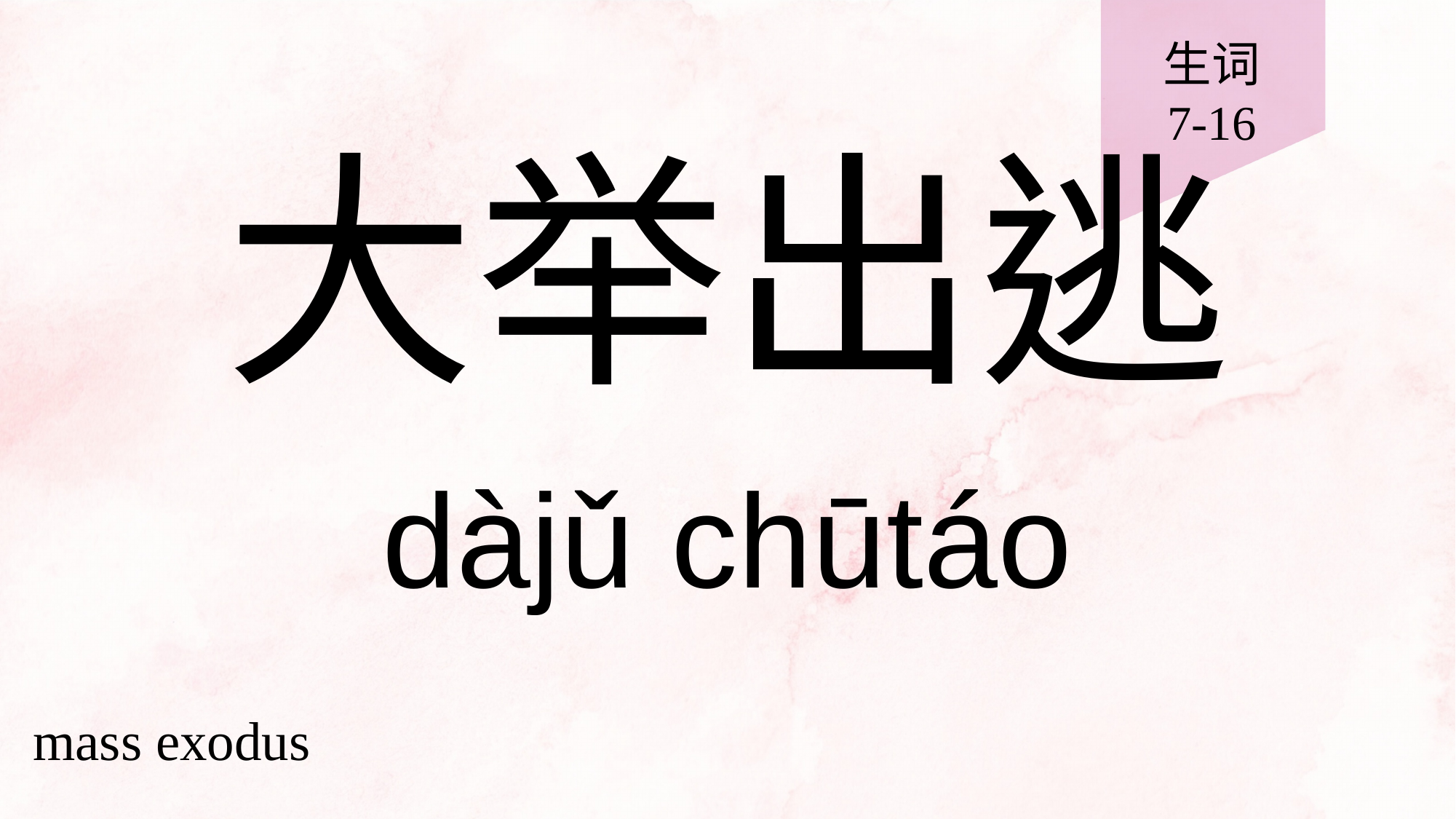

生词
7-16
# 大举出逃
dàjǔ chūtáo
mass exodus